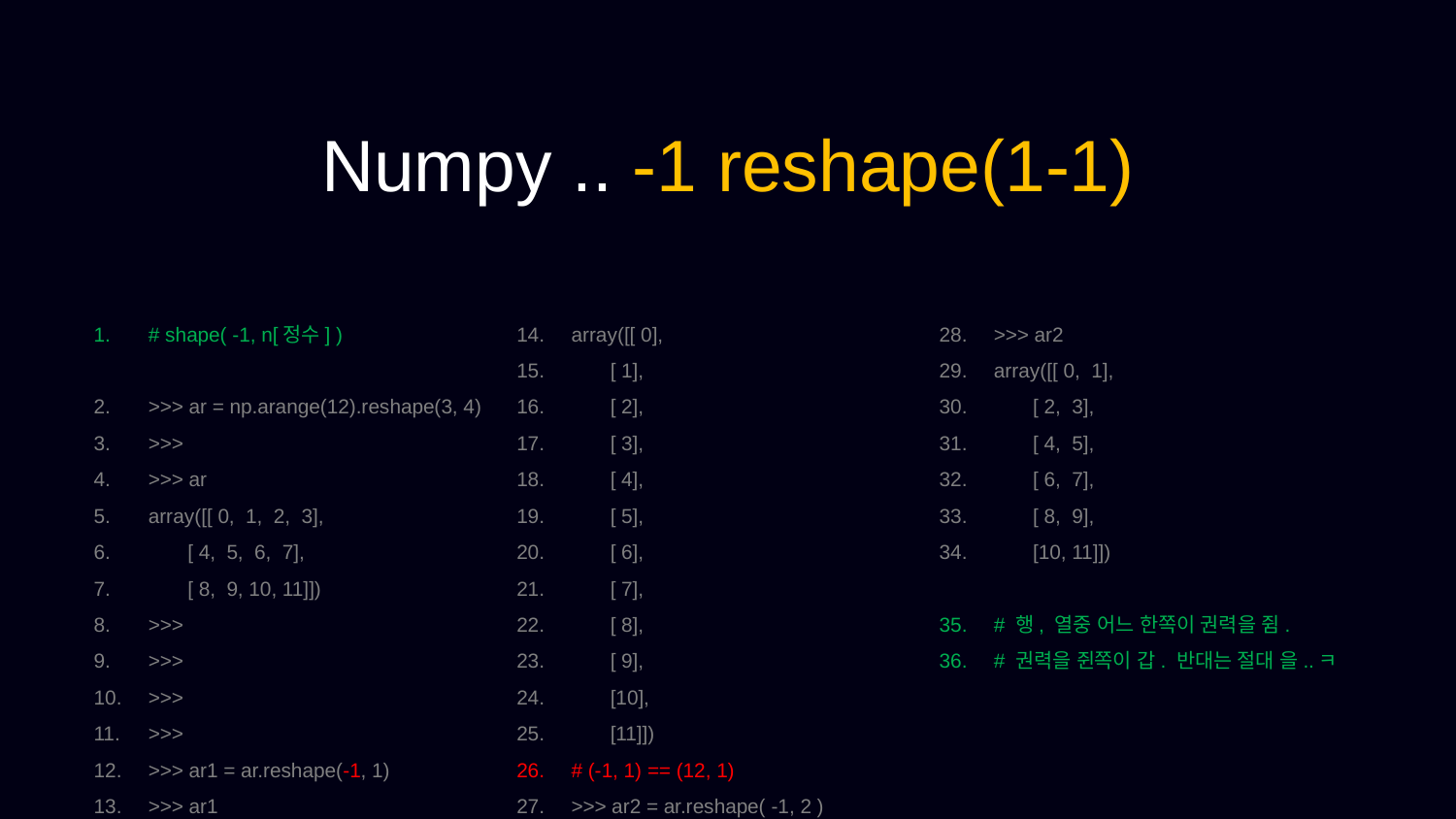

Numpy .. -1 reshape(1-1)
# shape( -1, n[정수] )

>>> ar = np.arange(12).reshape(3, 4)
>>>
>>> ar
array([[ 0,  1,  2,  3],
       [ 4,  5,  6,  7],
       [ 8,  9, 10, 11]])
>>>
>>>
>>>
>>>
>>> ar1 = ar.reshape(-1, 1)
>>> ar1
array([[ 0],
       [ 1],
       [ 2],
       [ 3],
       [ 4],
       [ 5],
       [ 6],
       [ 7],
       [ 8],
       [ 9],
       [10],
       [11]])
# (-1, 1) == (12, 1)
>>> ar2 = ar.reshape( -1, 2 )
>>> ar2
array([[ 0,  1],
       [ 2,  3],
       [ 4,  5],
       [ 6,  7],
       [ 8,  9],
       [10, 11]])

# 행, 열중 어느 한쪽이 권력을 쥠.
# 권력을 쥔쪽이 갑. 반대는 절대 을..ㅋ